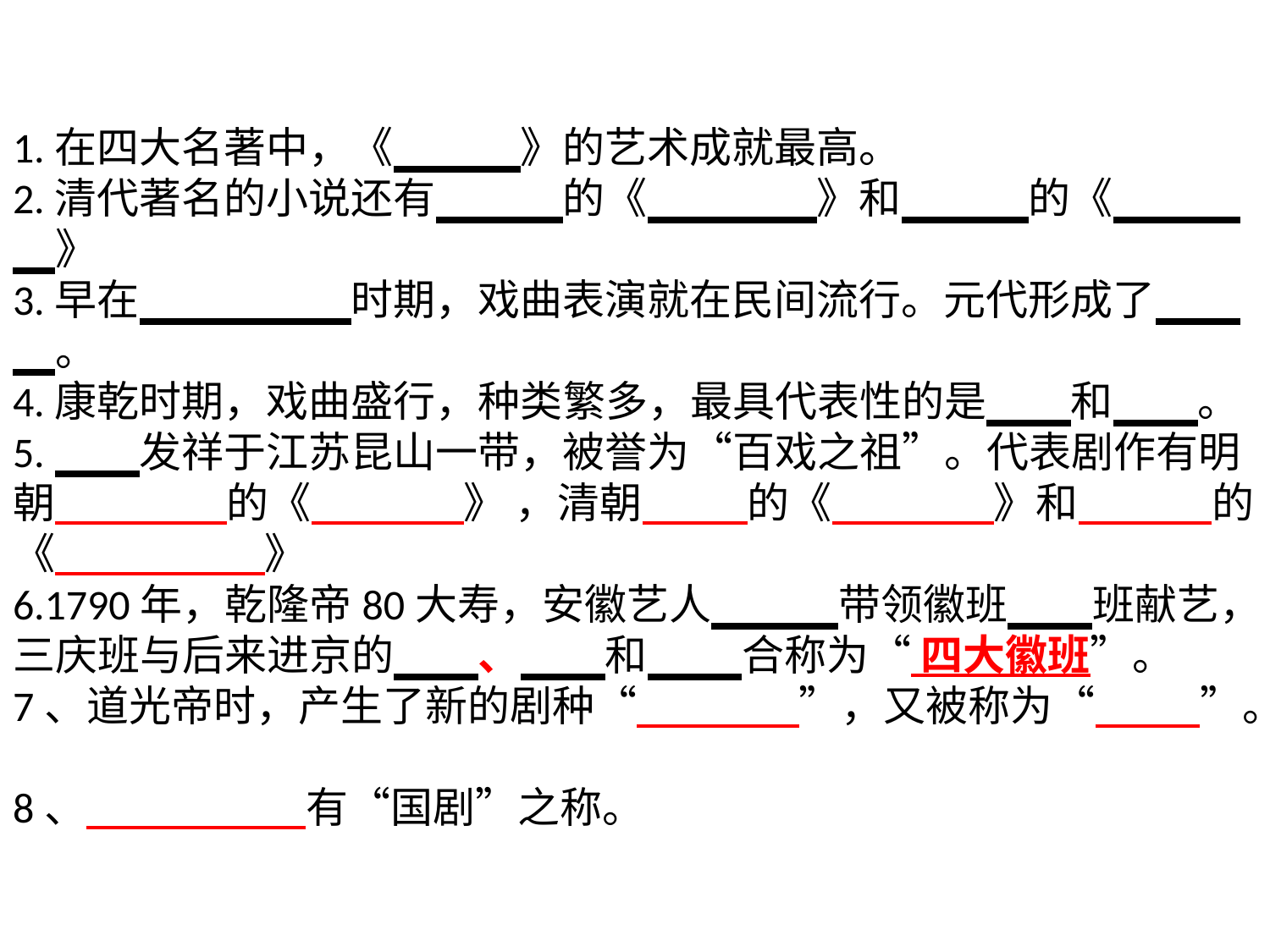

# 1.在四大名著中，《红楼梦》的艺术成就最高。 2.清代著名的小说还有蒲松龄的《聊斋志异》和吴敬梓的《儒林外史》 3.早在辽、宋、金时期，戏曲表演就在民间流行。元代形成了元杂剧。 4.康乾时期，戏曲盛行，种类繁多，最具代表性的是昆曲和京剧。 5.昆曲发祥于江苏昆山一带，被誉为“百戏之祖”。代表剧作有明朝                  的《                》 ，清朝           的《                 》和              的《                      》 6.1790年，乾隆帝80大寿，安徽艺人高朗亭带领徽班三庆班献艺，三庆班与后来进京的四喜、春台和春被 合称为“ 四大徽班”。 7、道光帝时，产生了新的剧种“                 ”，又被称为“           ”。 8、                       有“国剧”之称。